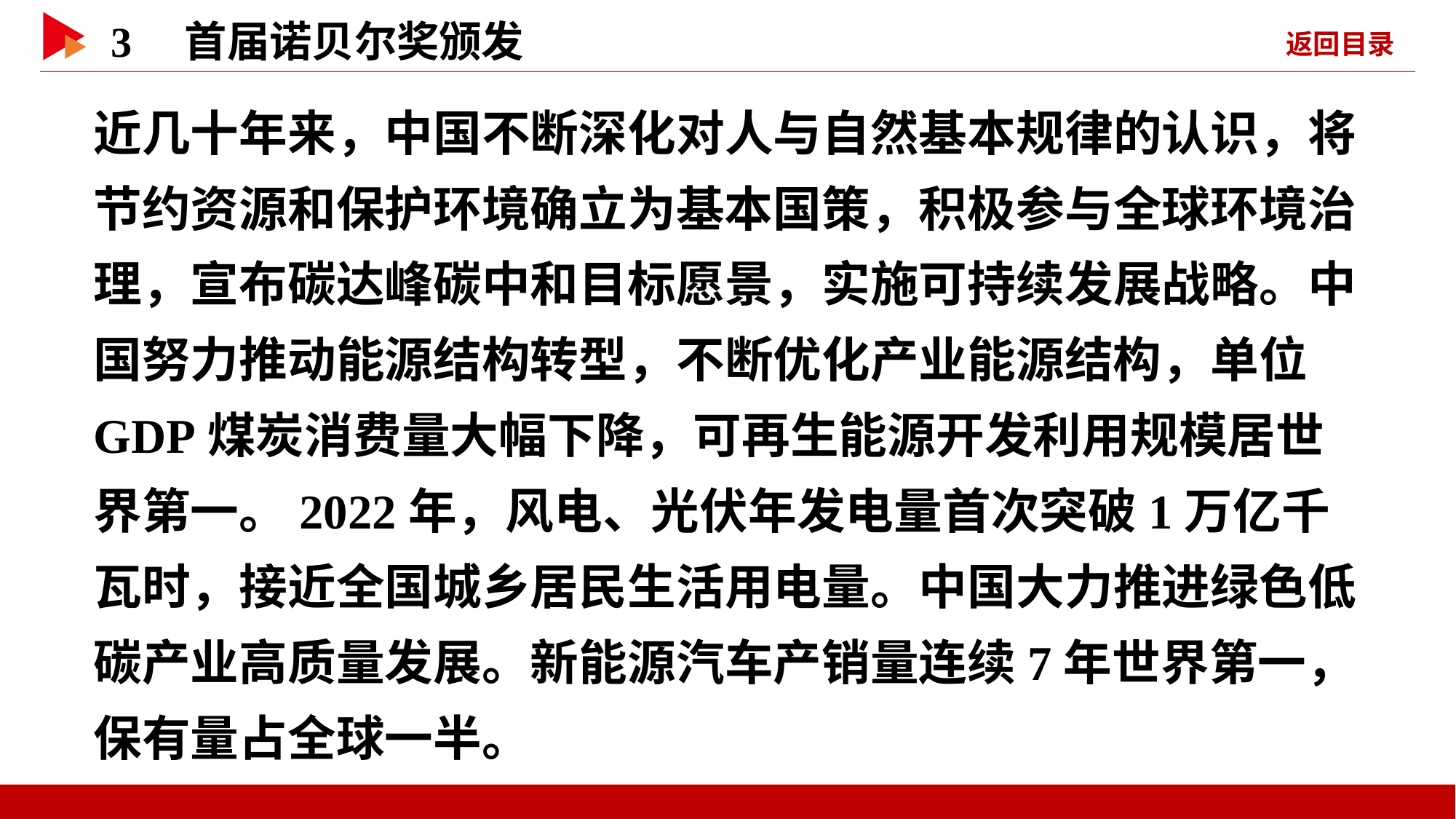

近几十年来，中国不断深化对人与自然基本规律的认识，将节约资源和保护环境确立为基本国策，积极参与全球环境治理，宣布碳达峰碳中和目标愿景，实施可持续发展战略。中国努力推动能源结构转型，不断优化产业能源结构，单位GDP煤炭消费量大幅下降，可再生能源开发利用规模居世界第一。2022年，风电、光伏年发电量首次突破1万亿千瓦时，接近全国城乡居民生活用电量。中国大力推进绿色低碳产业高质量发展。新能源汽车产销量连续7年世界第一，保有量占全球一半。